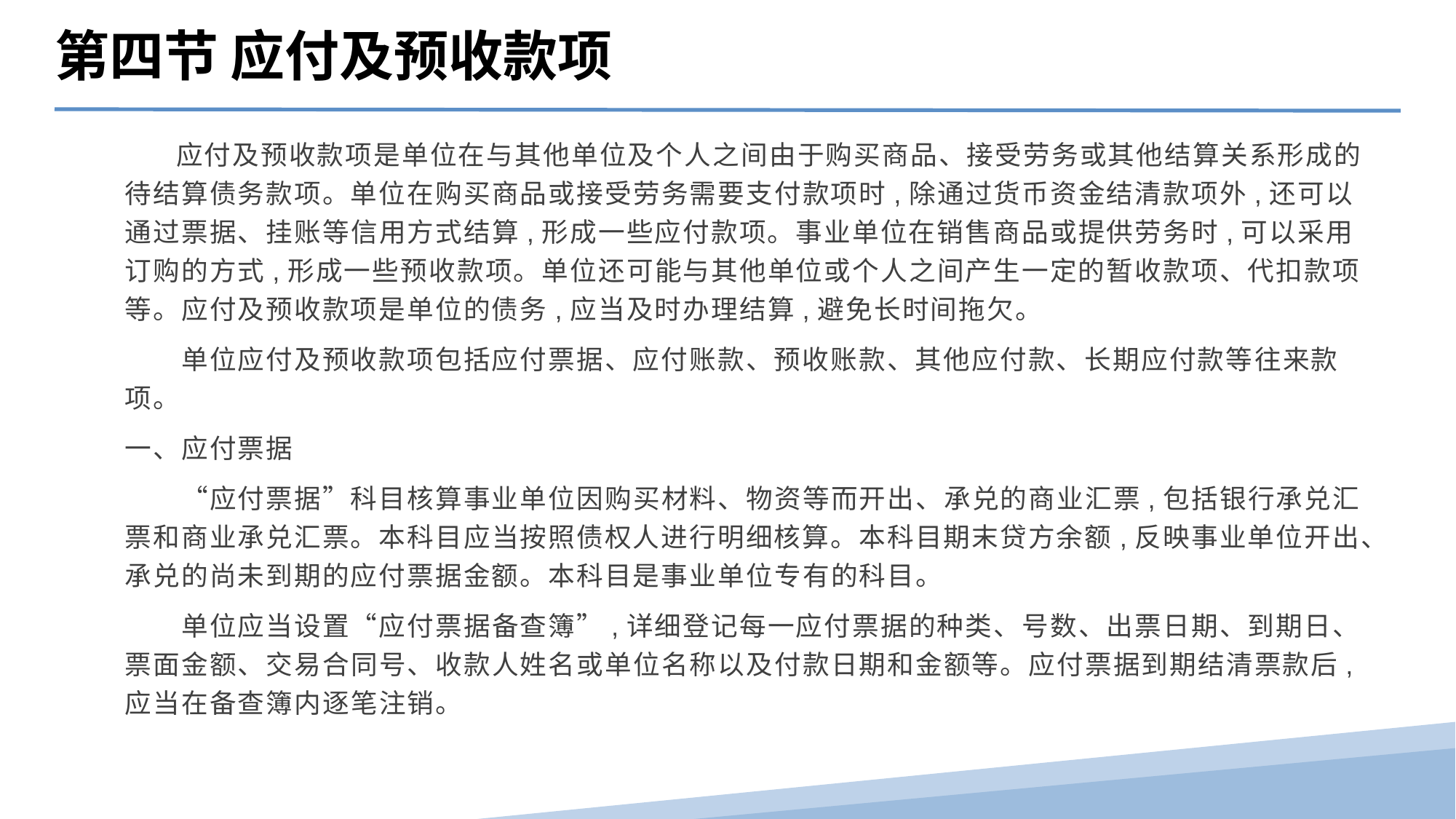

第四节 应付及预收款项
      应付及预收款项是单位在与其他单位及个人之间由于购买商品、接受劳务或其他结算关系形成的待结算债务款项。单位在购买商品或接受劳务需要支付款项时,除通过货币资金结清款项外,还可以通过票据、挂账等信用方式结算,形成一些应付款项。事业单位在销售商品或提供劳务时,可以采用订购的方式,形成一些预收款项。单位还可能与其他单位或个人之间产生一定的暂收款项、代扣款项等。应付及预收款项是单位的债务,应当及时办理结算,避免长时间拖欠。
　　单位应付及预收款项包括应付票据、应付账款、预收账款、其他应付款、长期应付款等往来款项。
一、应付票据
　　“应付票据”科目核算事业单位因购买材料、物资等而开出、承兑的商业汇票,包括银行承兑汇票和商业承兑汇票。本科目应当按照债权人进行明细核算。本科目期末贷方余额,反映事业单位开出、承兑的尚未到期的应付票据金额。本科目是事业单位专有的科目。
　　单位应当设置“应付票据备查簿”,详细登记每一应付票据的种类、号数、出票日期、到期日、票面金额、交易合同号、收款人姓名或单位名称以及付款日期和金额等。应付票据到期结清票款后,应当在备查簿内逐笔注销。